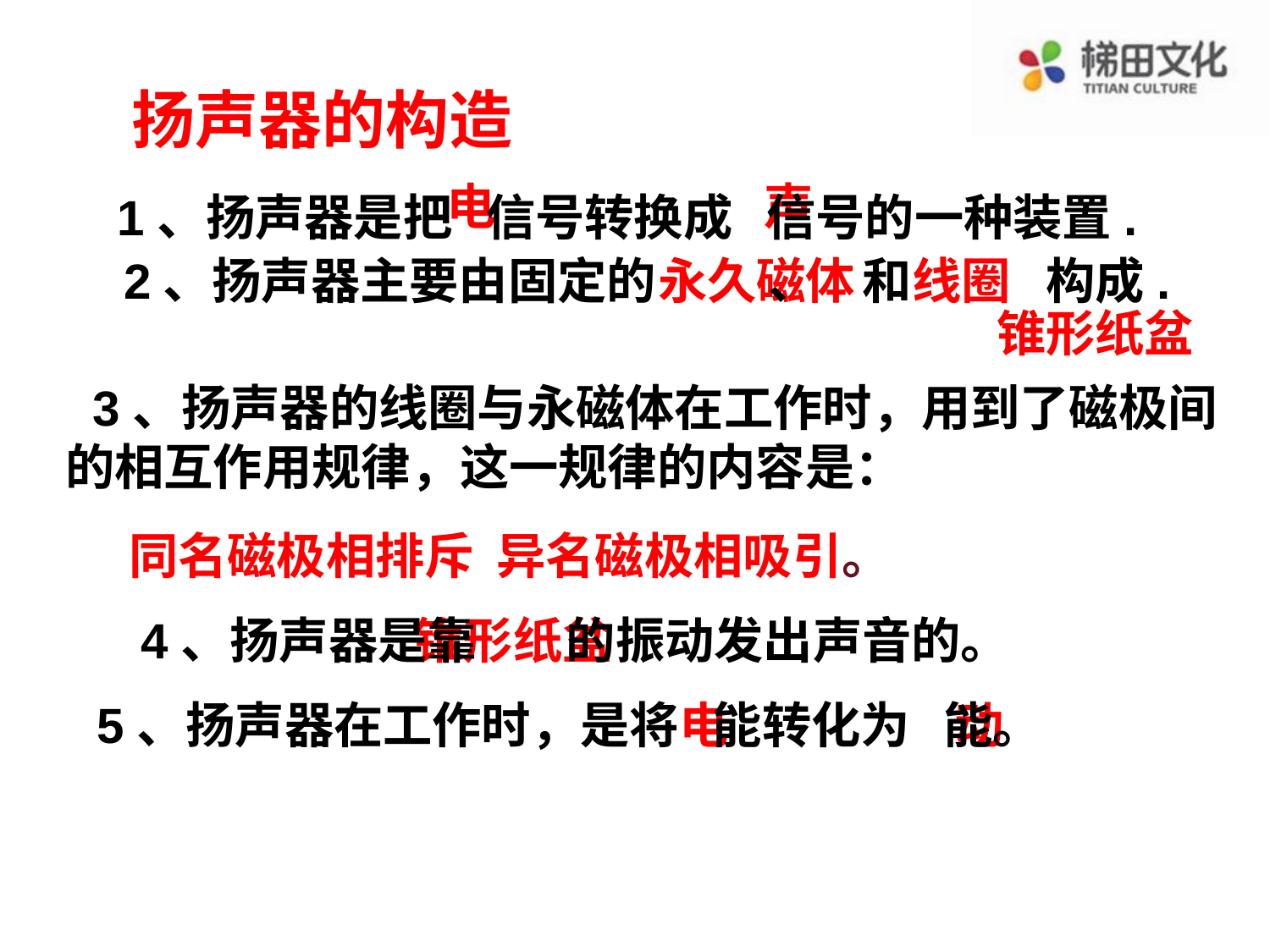

扬声器的构造
电
声
   1、扬声器是把   信号转换成   信号的一种装置.
     2、扬声器主要由固定的          、    和            构成.
永久磁体
线圈
锥形纸盆
  3、扬声器的线圈与永磁体在工作时，用到了磁极间的相互作用规律，这一规律的内容是：
同名磁极相排斥  异名磁极相吸引。
4、扬声器是靠        的振动发出声音的。
锥形纸盆
5、扬声器在工作时，是将   能转化为   能。
电
动